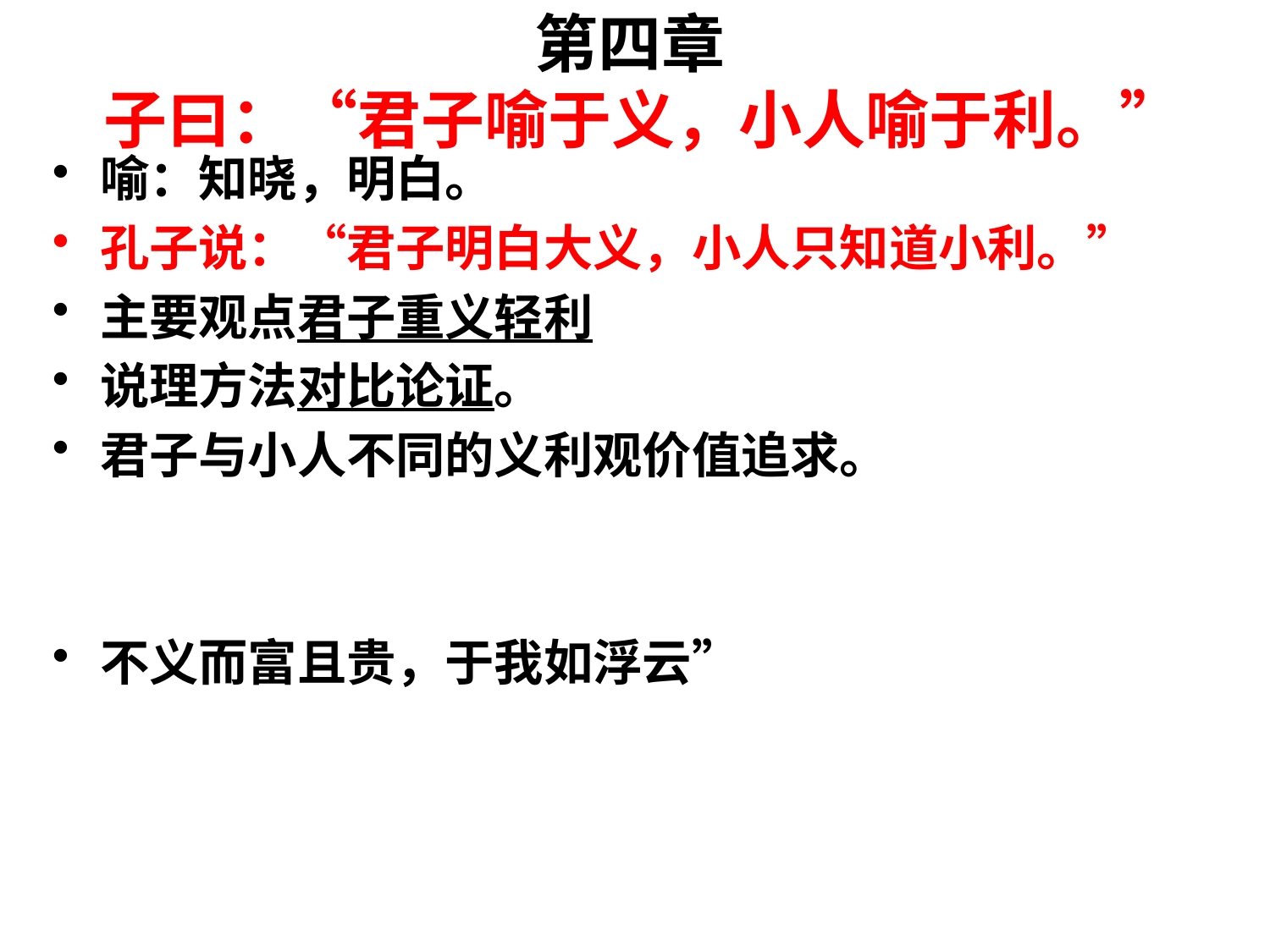

# 第四章 子曰：“君子喻于义，小人喻于利。”
喻：知晓，明白。
孔子说：“君子明白大义，小人只知道小利。”
主要观点君子重义轻利
说理方法对比论证。
君子与小人不同的义利观价值追求。

不义而富且贵，于我如浮云”